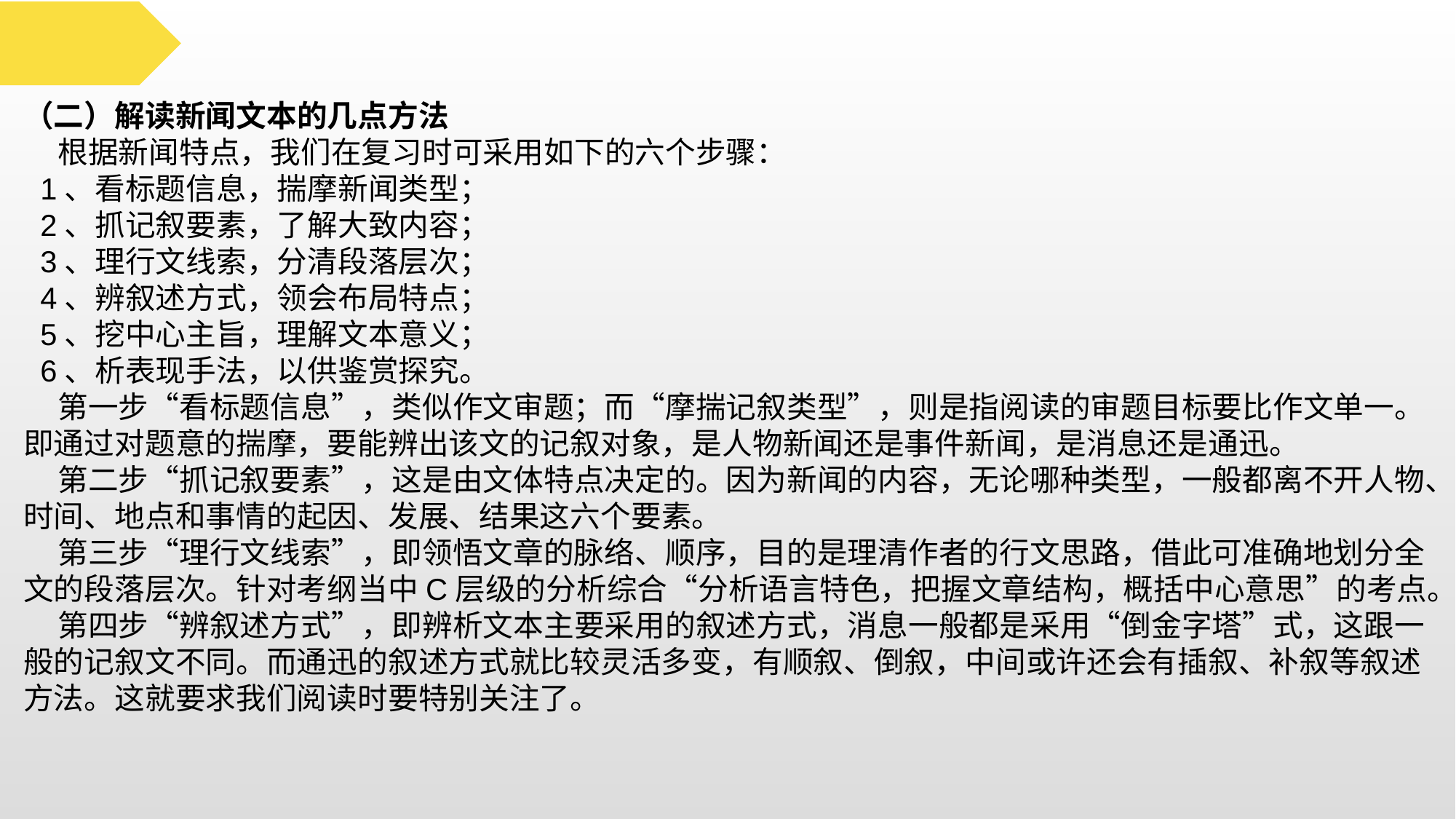

（二）解读新闻文本的几点方法
    根据新闻特点，我们在复习时可采用如下的六个步骤：
  1、看标题信息，揣摩新闻类型；
  2、抓记叙要素，了解大致内容；
  3、理行文线索，分清段落层次；
  4、辨叙述方式，领会布局特点；
  5、挖中心主旨，理解文本意义；
  6、析表现手法，以供鉴赏探究。
    第一步“看标题信息”，类似作文审题；而“摩揣记叙类型”，则是指阅读的审题目标要比作文单一。即通过对题意的揣摩，要能辨出该文的记叙对象，是人物新闻还是事件新闻，是消息还是通迅。
    第二步“抓记叙要素”，这是由文体特点决定的。因为新闻的内容，无论哪种类型，一般都离不开人物、时间、地点和事情的起因、发展、结果这六个要素。
    第三步“理行文线索”，即领悟文章的脉络、顺序，目的是理清作者的行文思路，借此可准确地划分全文的段落层次。针对考纲当中C层级的分析综合“分析语言特色，把握文章结构，概括中心意思”的考点。
    第四步“辨叙述方式”，即辨析文本主要采用的叙述方式，消息一般都是采用“倒金字塔”式，这跟一般的记叙文不同。而通迅的叙述方式就比较灵活多变，有顺叙、倒叙，中间或许还会有插叙、补叙等叙述方法。这就要求我们阅读时要特别关注了。